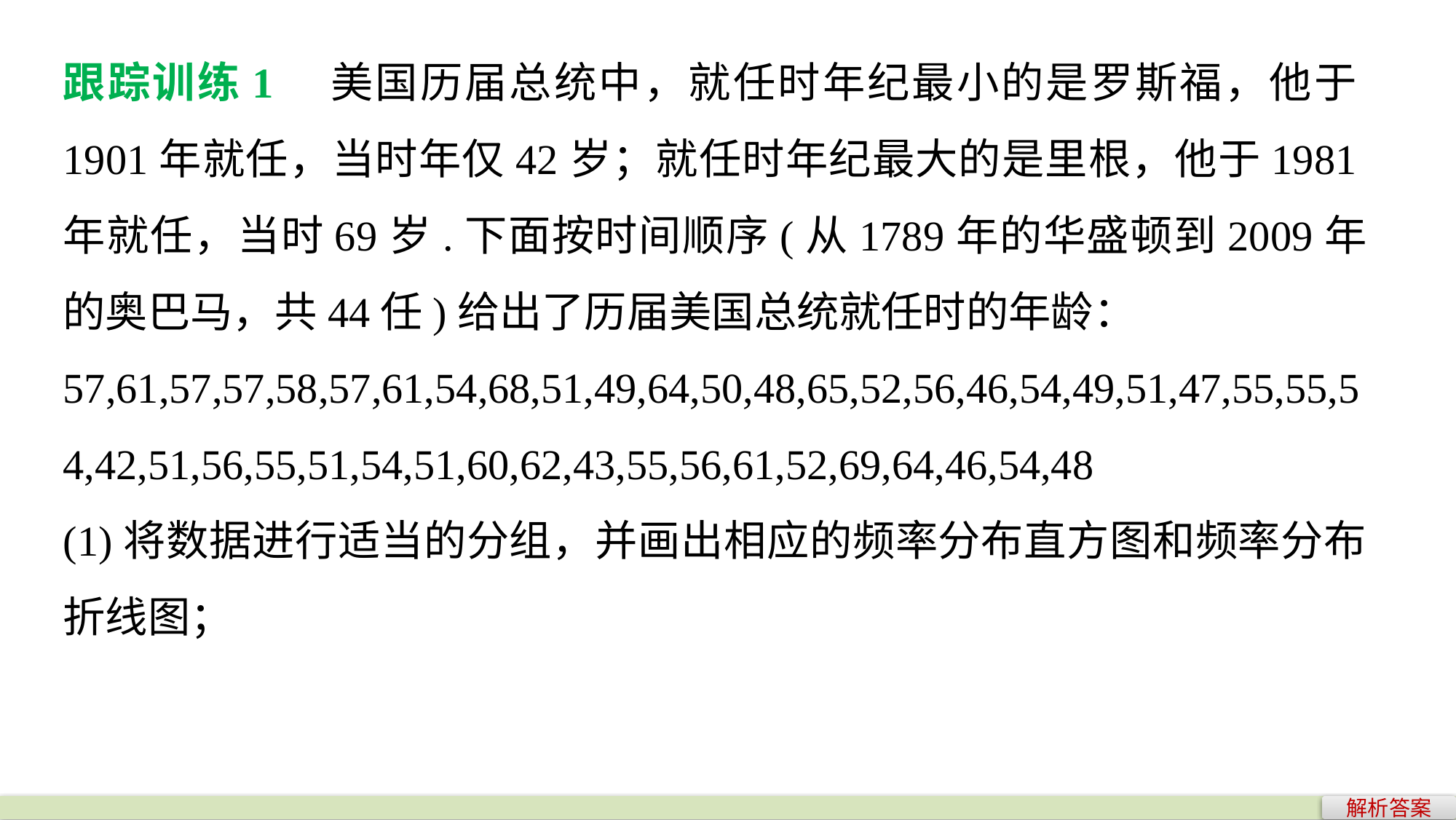

跟踪训练1　美国历届总统中，就任时年纪最小的是罗斯福，他于1901年就任，当时年仅42岁；就任时年纪最大的是里根，他于1981年就任，当时69岁.下面按时间顺序(从1789年的华盛顿到2009年的奥巴马，共44任)给出了历届美国总统就任时的年龄：
57,61,57,57,58,57,61,54,68,51,49,64,50,48,65,52,56,46,54,49,51,47,55,55,54,42,51,56,55,51,54,51,60,62,43,55,56,61,52,69,64,46,54,48
(1)将数据进行适当的分组，并画出相应的频率分布直方图和频率分布折线图；
解析答案